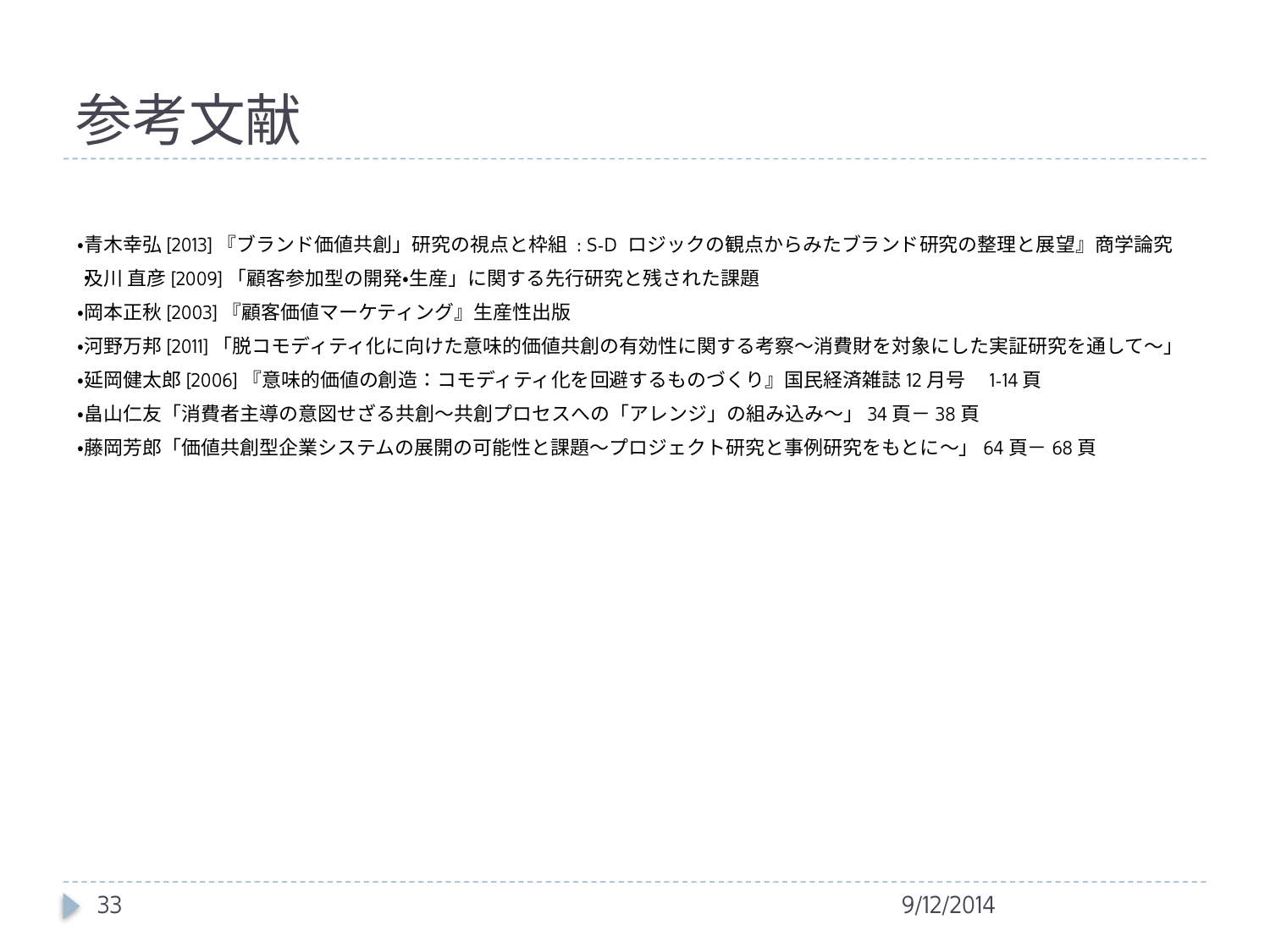

# 参考文献
・青木幸弘[2013]『ブランド価値共創」研究の視点と枠組 : S-D ロジックの観点からみたブランド研究の整理と展望』商学論究
・及川 直彦[2009]「顧客参加型の開発・生産」に関する先行研究と残された課題
・岡本正秋[2003]『顧客価値マーケティング』生産性出版
・河野万邦[2011]「脱コモディティ化に向けた意味的価値共創の有効性に関する考察～消費財を対象にした実証研究を通して～」
・延岡健太郎[2006]『意味的価値の創造：コモディティ化を回避するものづくり』国民経済雑誌12月号　1-14頁
・畠山仁友「消費者主導の意図せざる共創～共創プロセスへの「アレンジ」の組み込み～」34頁－38頁
・藤岡芳郎「価値共創型企業システムの展開の可能性と課題～プロジェクト研究と事例研究をもとに～」64頁－68頁

33
9/12/2014